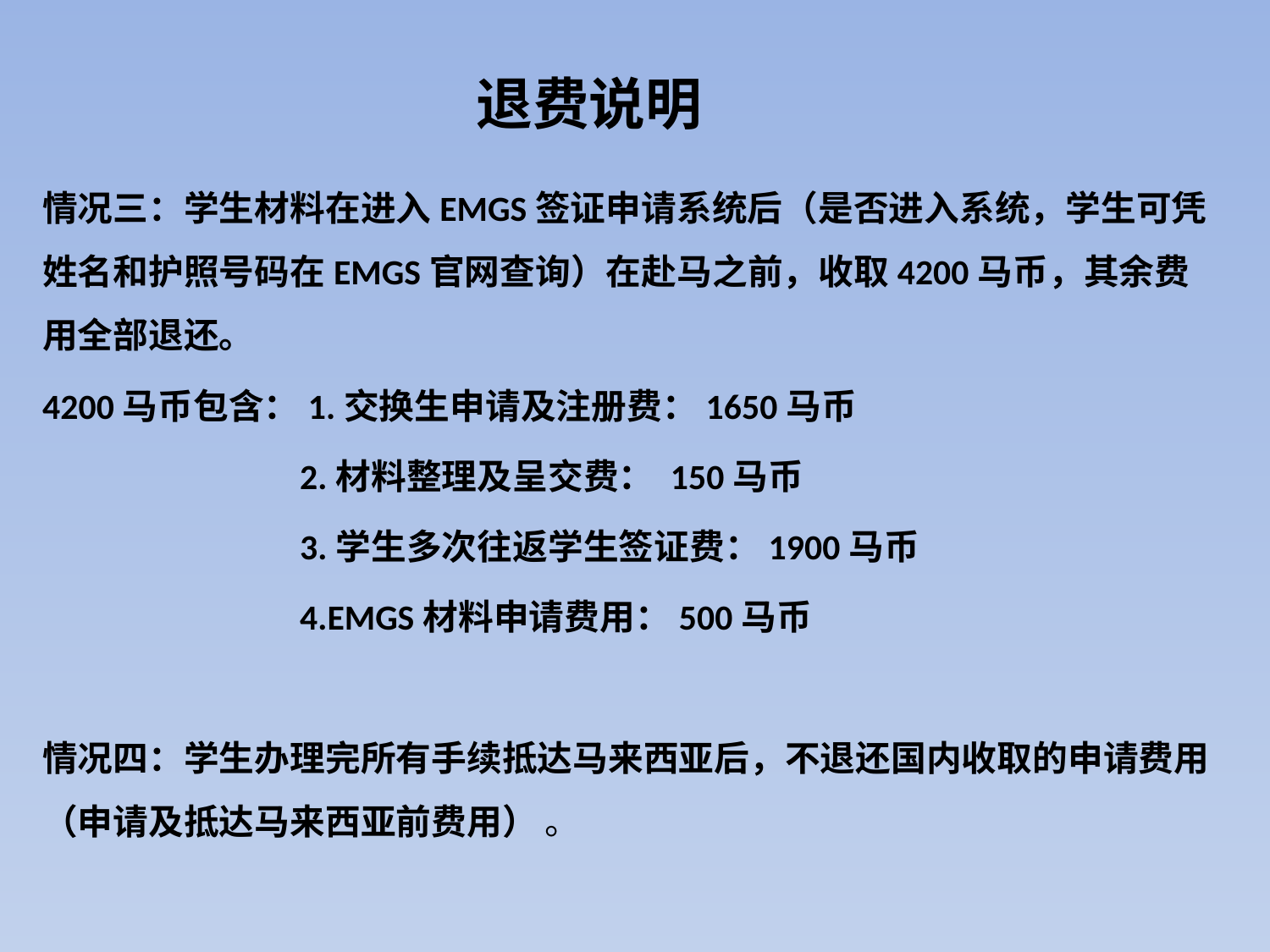

# 退费说明
情况三：学生材料在进入EMGS签证申请系统后（是否进入系统，学生可凭姓名和护照号码在EMGS官网查询）在赴马之前，收取4200马币，其余费用全部退还。
4200马币包含：1.交换生申请及注册费：1650马币
                                2.材料整理及呈交费： 150马币
                                3.学生多次往返学生签证费：1900马币
                                4.EMGS材料申请费用：500马币

情况四：学生办理完所有手续抵达马来西亚后，不退还国内收取的申请费用（申请及抵达马来西亚前费用） 。